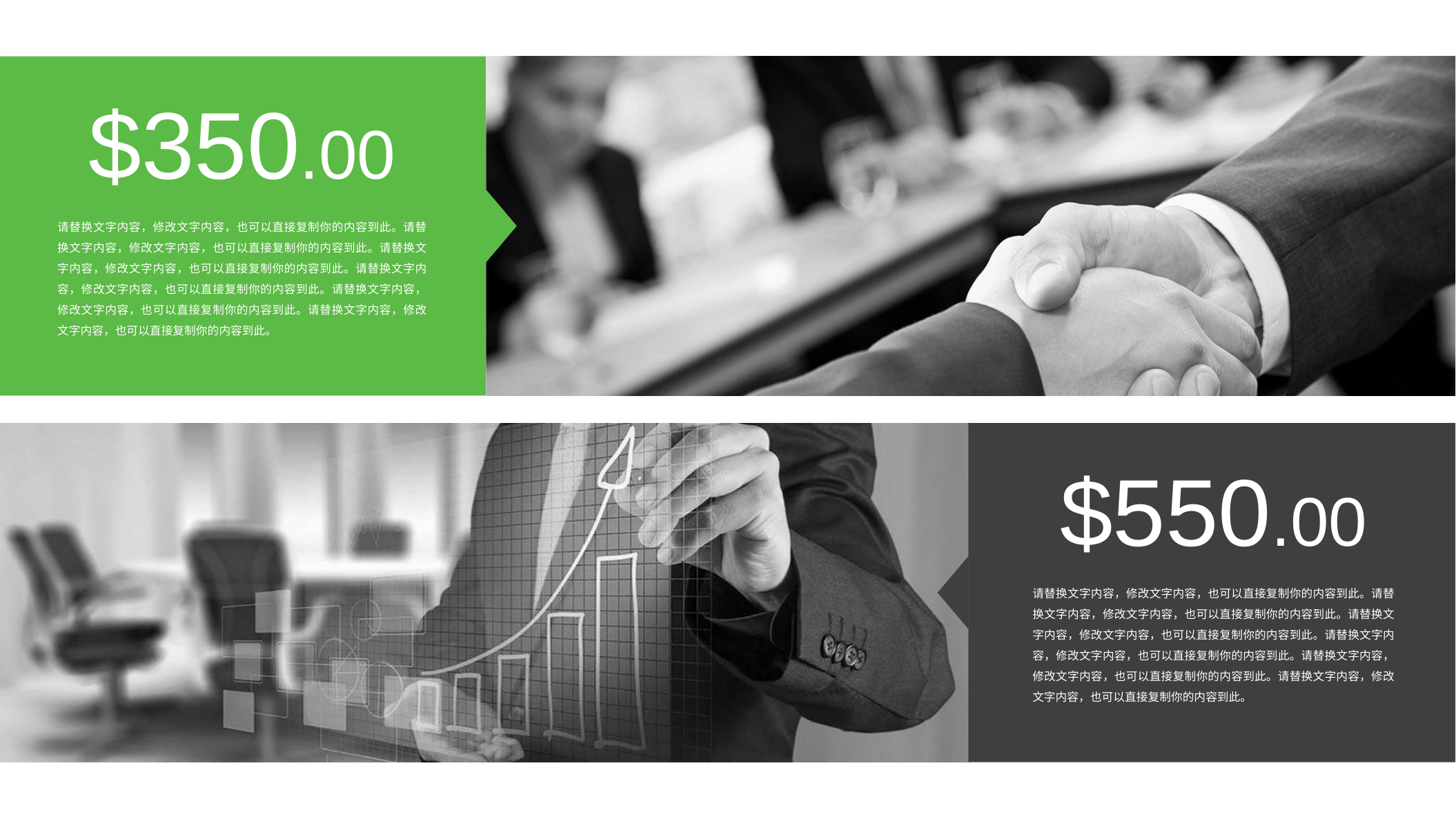

$350.00
请替换文字内容，修改文字内容，也可以直接复制你的内容到此。请替换文字内容，修改文字内容，也可以直接复制你的内容到此。请替换文字内容，修改文字内容，也可以直接复制你的内容到此。请替换文字内容，修改文字内容，也可以直接复制你的内容到此。请替换文字内容，修改文字内容，也可以直接复制你的内容到此。请替换文字内容，修改文字内容，也可以直接复制你的内容到此。

$550.00
请替换文字内容，修改文字内容，也可以直接复制你的内容到此。请替换文字内容，修改文字内容，也可以直接复制你的内容到此。请替换文字内容，修改文字内容，也可以直接复制你的内容到此。请替换文字内容，修改文字内容，也可以直接复制你的内容到此。请替换文字内容，修改文字内容，也可以直接复制你的内容到此。请替换文字内容，修改文字内容，也可以直接复制你的内容到此。

PPT模板下载：www.X X X   .com/moban/     行业PPT模板：www.X X X   .com/hangye/
节日PPT模板：www.X X X   .com/jieri/           PPT素材下载：www.X X X   .com/sucai/
PPT背景图片：www.X X X   .com/beijing/      PPT图表下载：www.X X X   .com/tubiao/
优秀PPT下载：www.X X X   .com/xiazai/        PPT教程： www.X X X   .com/powerpoint/
Word教程： www.X X X   .com/word/              Excel教程：www.X X X   .com/excel/
资料下载：www.X X X   .com/ziliao/                PPT课件下载：www.X X X   .com/kejian/
范文下载：www.X X X   .com/fanwen/             试卷下载：www.X X X   .com/shiti/
教案下载：www.X X X   .com/jiaoan/
字体下载：www.X X X   .com/ziti/